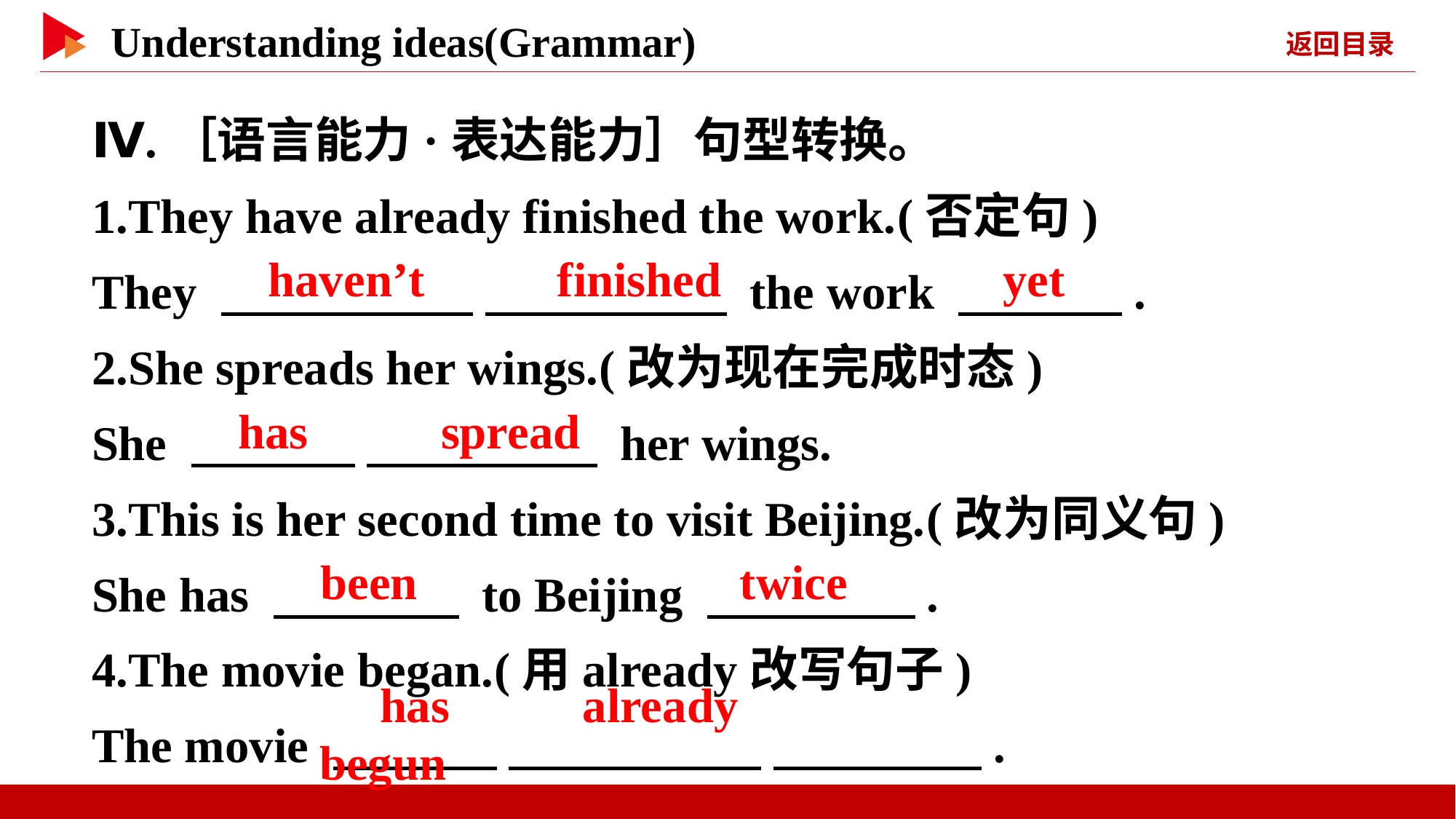

Ⅳ.［语言能力·表达能力］句型转换。
1.They have already finished the work.(否定句)
They 　              　 　             　 the work 　      　.
2.She spreads her wings.(改为现在完成时态)
She 　      　 　            　 her wings.
3.This is her second time to visit Beijing.(改为同义句)
She has 　        　 to Beijing 　          　.
4.The movie began.(用already改写句子)
The movie 　      　 　              　 　          　.
　haven’t　 　finished
　yet
　has　 　spread
　been
　twice
　has　 　already　 　begun